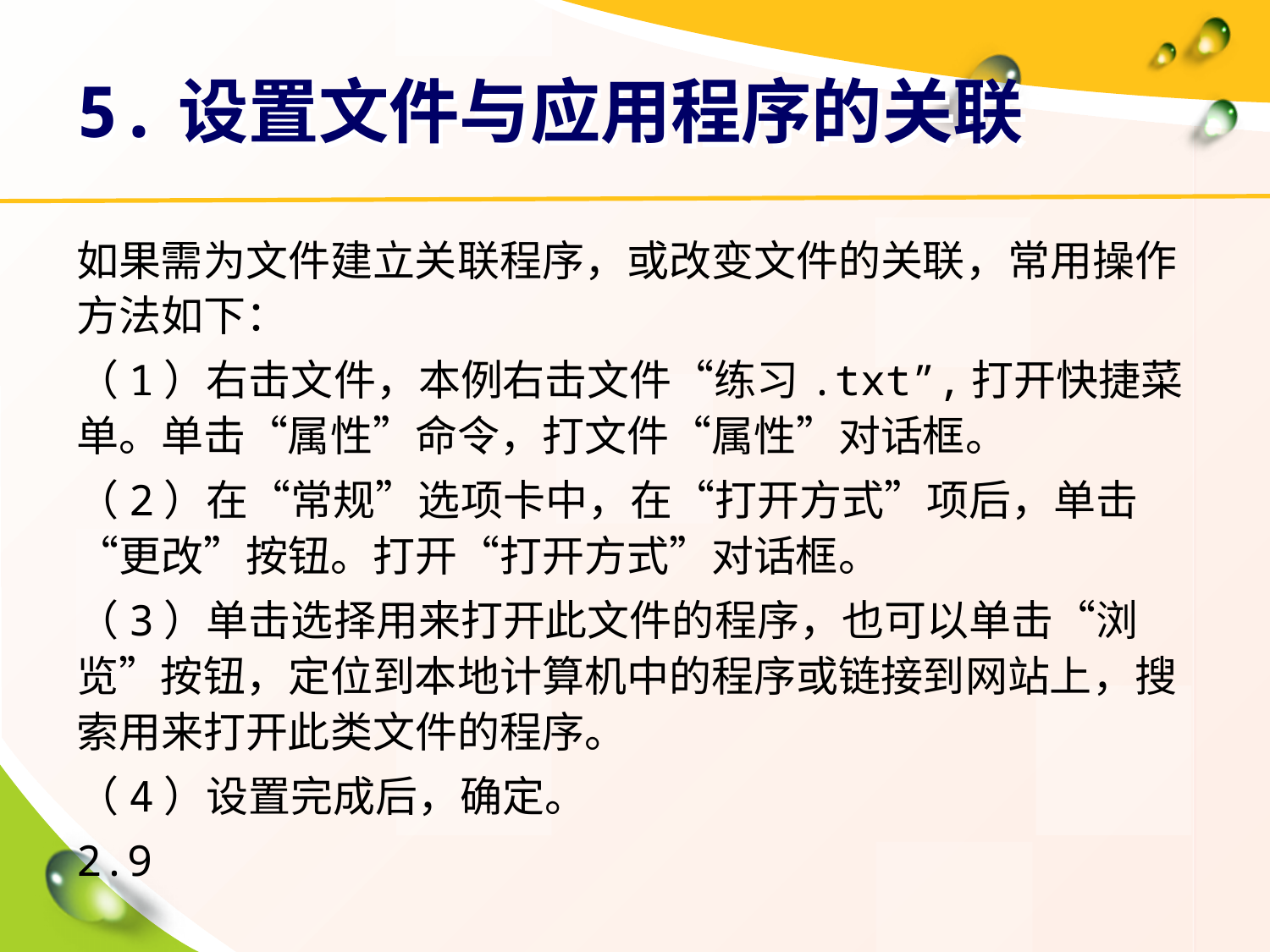

# 5.设置文件与应用程序的关联
如果需为文件建立关联程序，或改变文件的关联，常用操作方法如下：
（1）右击文件，本例右击文件“练习.txt”,打开快捷菜单。单击“属性”命令，打文件“属性”对话框。
（2）在“常规”选项卡中，在“打开方式”项后，单击“更改”按钮。打开“打开方式”对话框。
（3）单击选择用来打开此文件的程序，也可以单击“浏览”按钮，定位到本地计算机中的程序或链接到网站上，搜索用来打开此类文件的程序。
（4）设置完成后，确定。
2.9